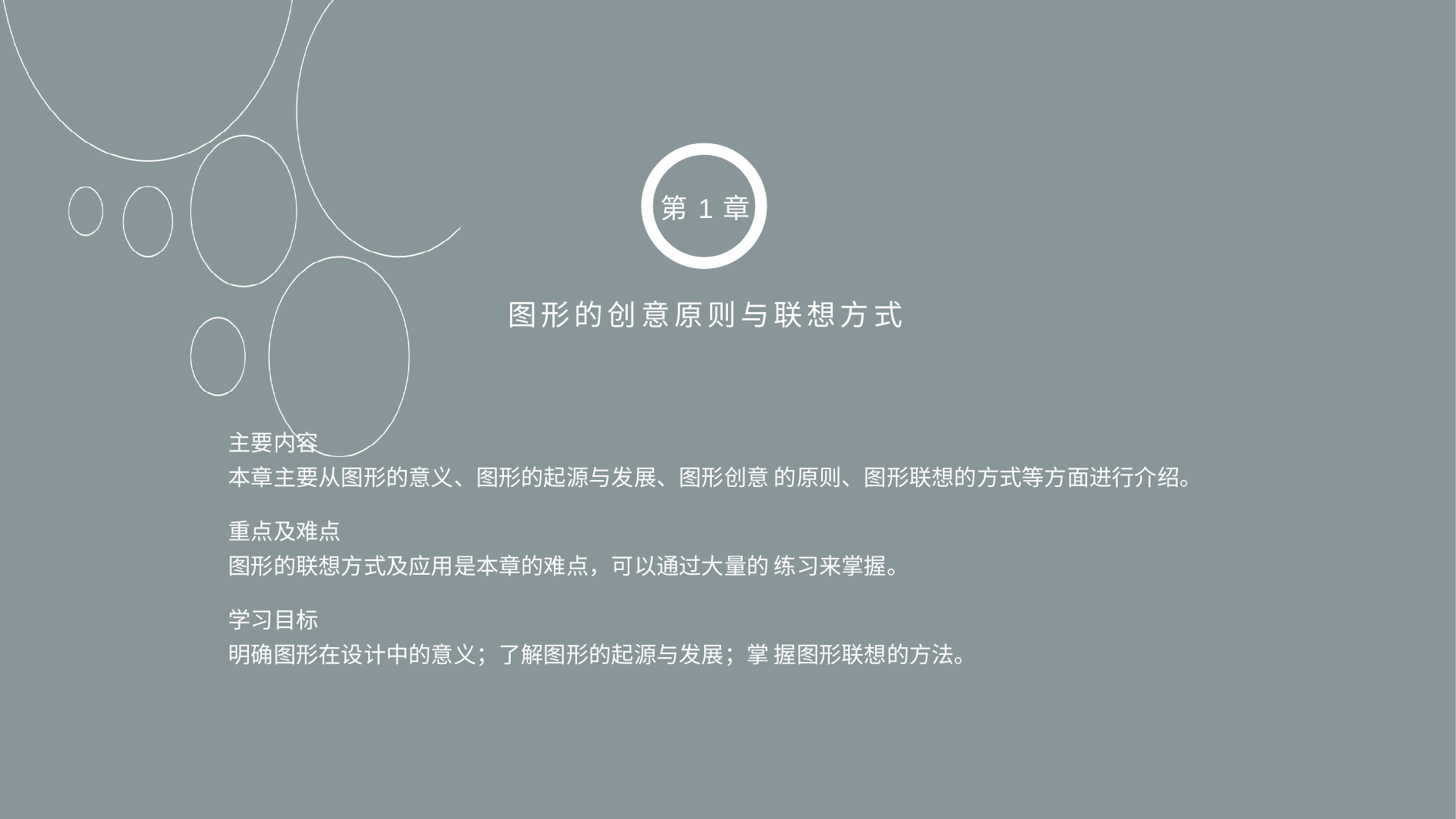

第1章

图形的创意原则与联想方式
主要内容
本章主要从图形的意义、图形的起源与发展、图形创意 的原则、图形联想的方式等方面进行介绍。

重点及难点
图形的联想方式及应用是本章的难点，可以通过大量的 练习来掌握。

学习目标
明确图形在设计中的意义；了解图形的起源与发展；掌 握图形联想的方法。